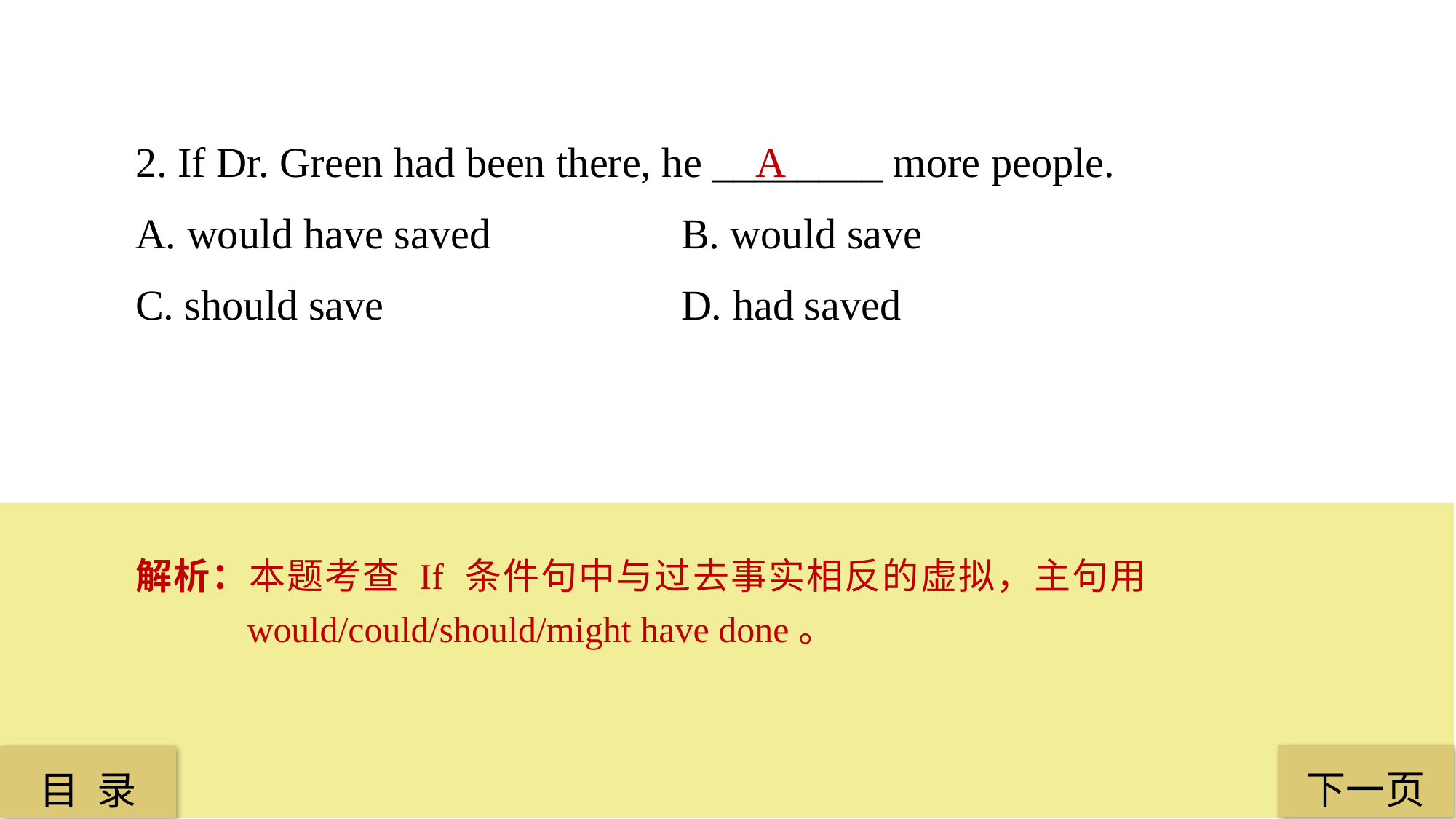

2. If Dr. Green had been there, he ________ more people.
A. would have saved 		B. would save
C. should save 			D. had saved
A
解析：本题考查 If 条件句中与过去事实相反的虚拟，主句用       would/could/should/might have done。